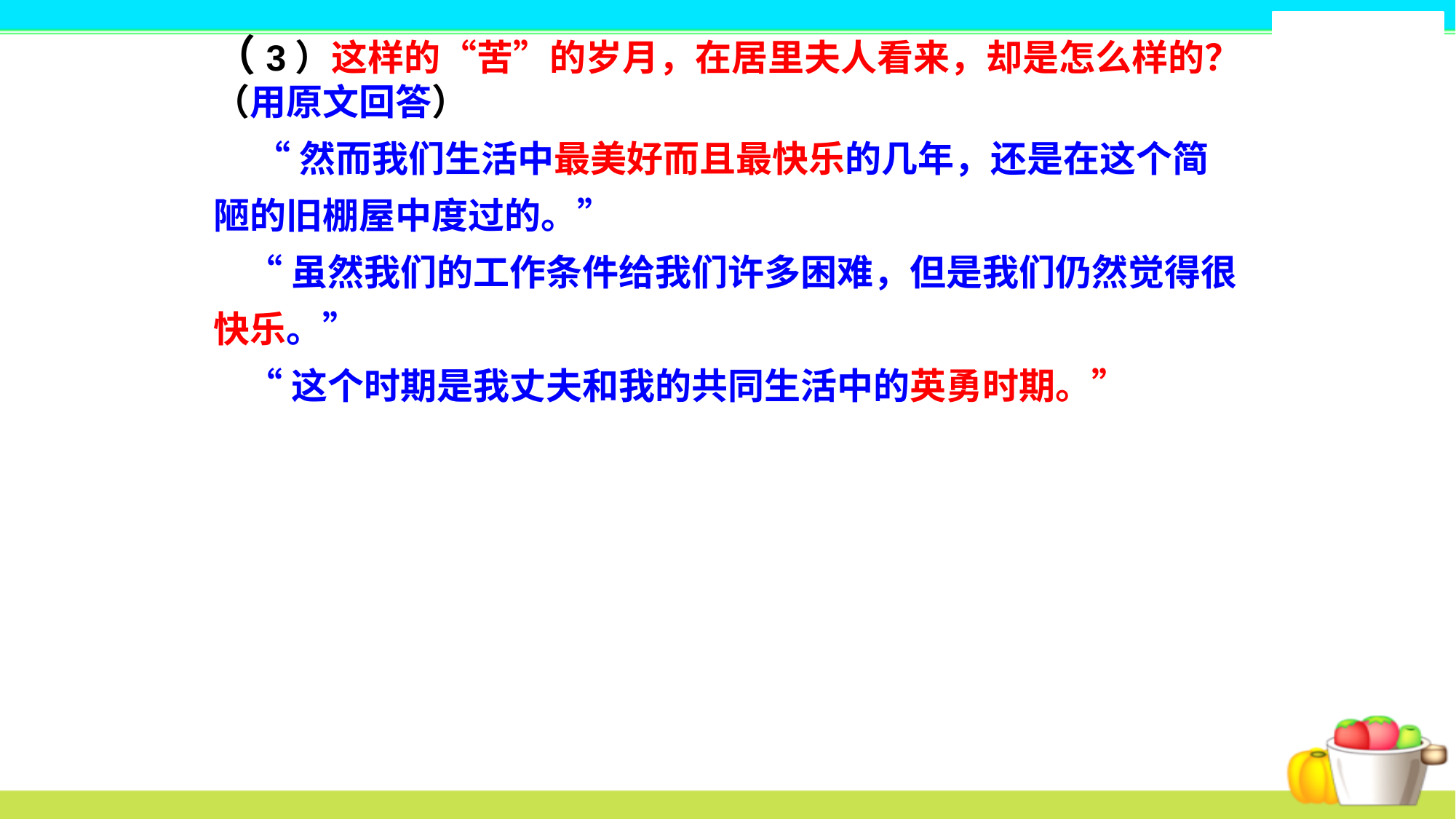

（3）这样的“苦”的岁月，在居里夫人看来，却是怎么样的？（用原文回答）
     “然而我们生活中最美好而且最快乐的几年，还是在这个简陋的旧棚屋中度过的。”
    “虽然我们的工作条件给我们许多困难，但是我们仍然觉得很快乐。”
    “这个时期是我丈夫和我的共同生活中的英勇时期。”